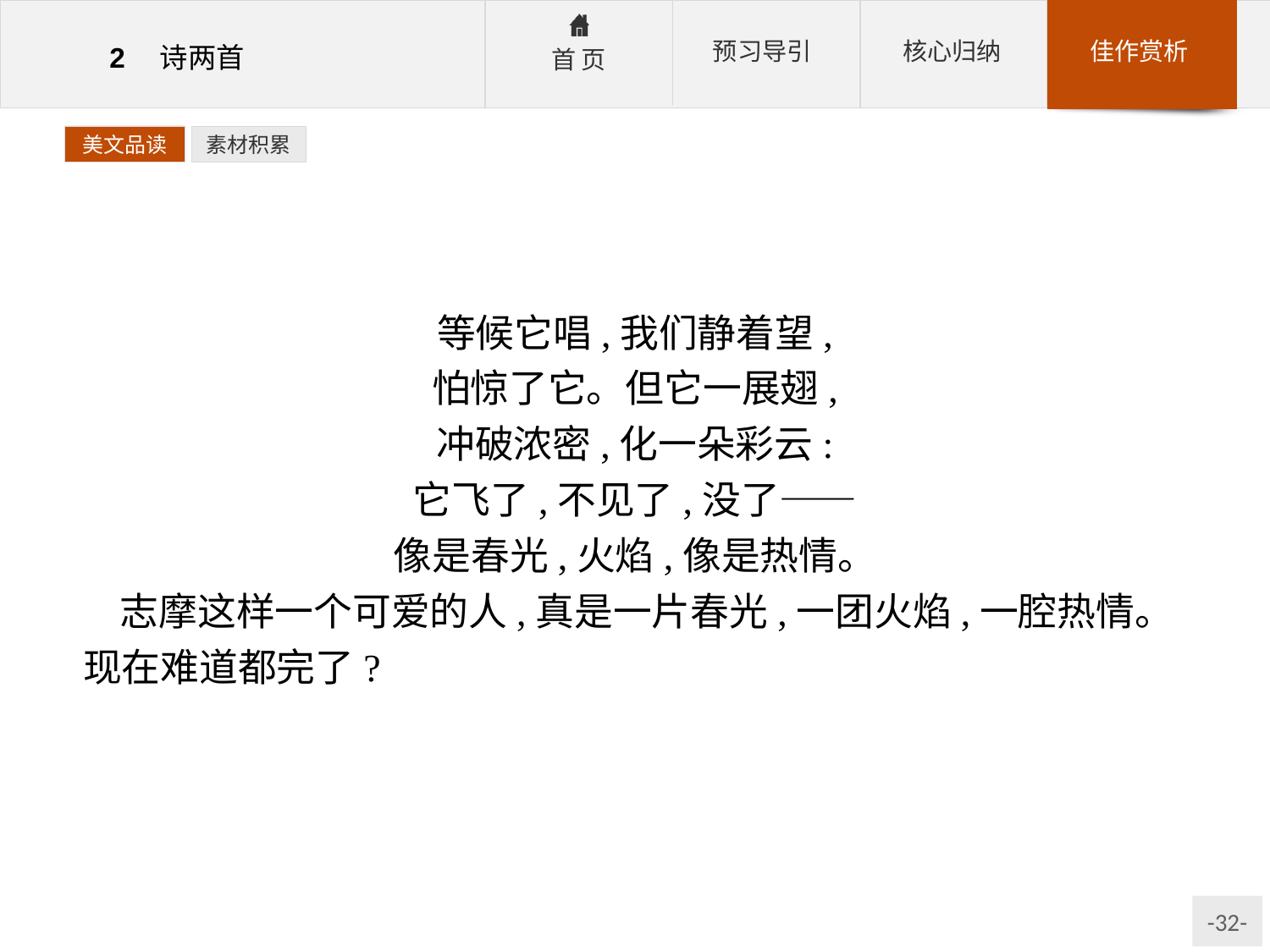

美文品读
素材积累
等候它唱,我们静着望,
怕惊了它。但它一展翅,
冲破浓密,化一朵彩云:
它飞了,不见了,没了——
像是春光,火焰,像是热情。
志摩这样一个可爱的人,真是一片春光,一团火焰,一腔热情。现在难道都完了?